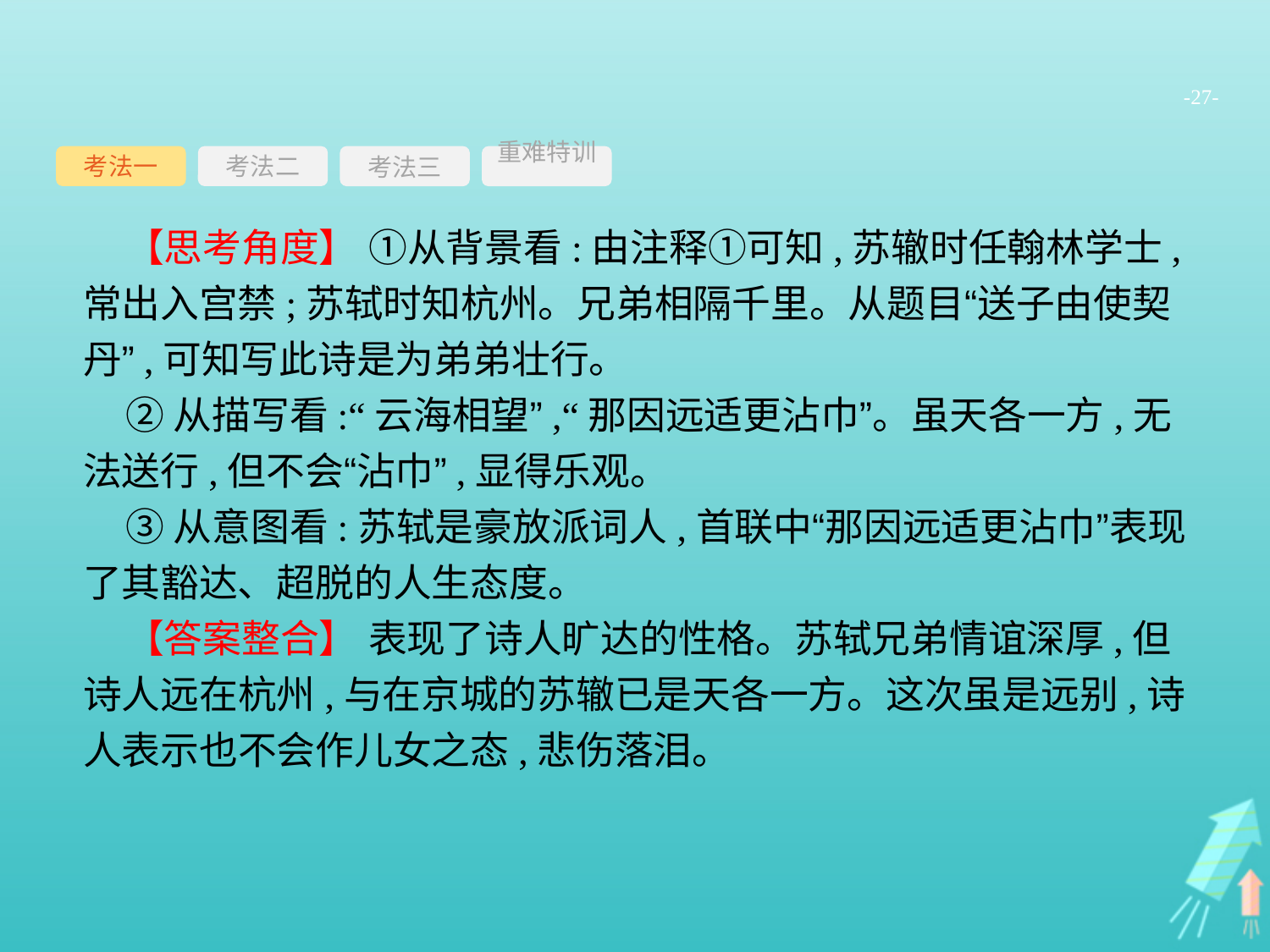

-27-
考法一
考法三
重难特训
考法二
【思考角度】 ①从背景看:由注释①可知,苏辙时任翰林学士,常出入宫禁;苏轼时知杭州。兄弟相隔千里。从题目“送子由使契丹”,可知写此诗是为弟弟壮行。
②从描写看:“云海相望”,“那因远适更沾巾”。虽天各一方,无法送行,但不会“沾巾”,显得乐观。
③从意图看:苏轼是豪放派词人,首联中“那因远适更沾巾”表现了其豁达、超脱的人生态度。
【答案整合】 表现了诗人旷达的性格。苏轼兄弟情谊深厚,但诗人远在杭州,与在京城的苏辙已是天各一方。这次虽是远别,诗人表示也不会作儿女之态,悲伤落泪。